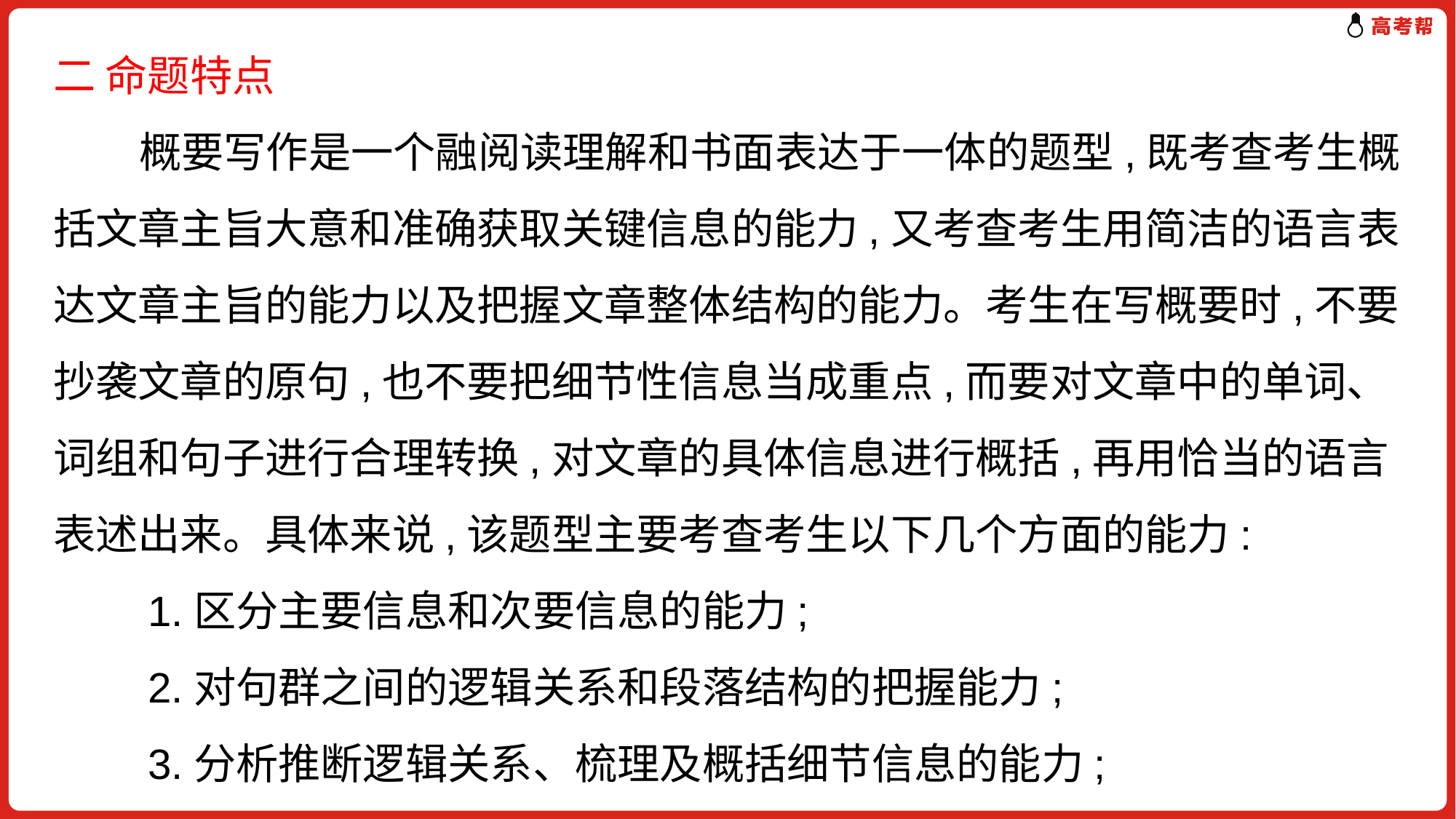

二 命题特点
        概要写作是一个融阅读理解和书面表达于一体的题型,既考查考生概括文章主旨大意和准确获取关键信息的能力,又考查考生用简洁的语言表达文章主旨的能力以及把握文章整体结构的能力。考生在写概要时,不要抄袭文章的原句,也不要把细节性信息当成重点,而要对文章中的单词、词组和句子进行合理转换,对文章的具体信息进行概括,再用恰当的语言表述出来。具体来说,该题型主要考查考生以下几个方面的能力:
        1.区分主要信息和次要信息的能力;
        2.对句群之间的逻辑关系和段落结构的把握能力;
        3.分析推断逻辑关系、梳理及概括细节信息的能力;